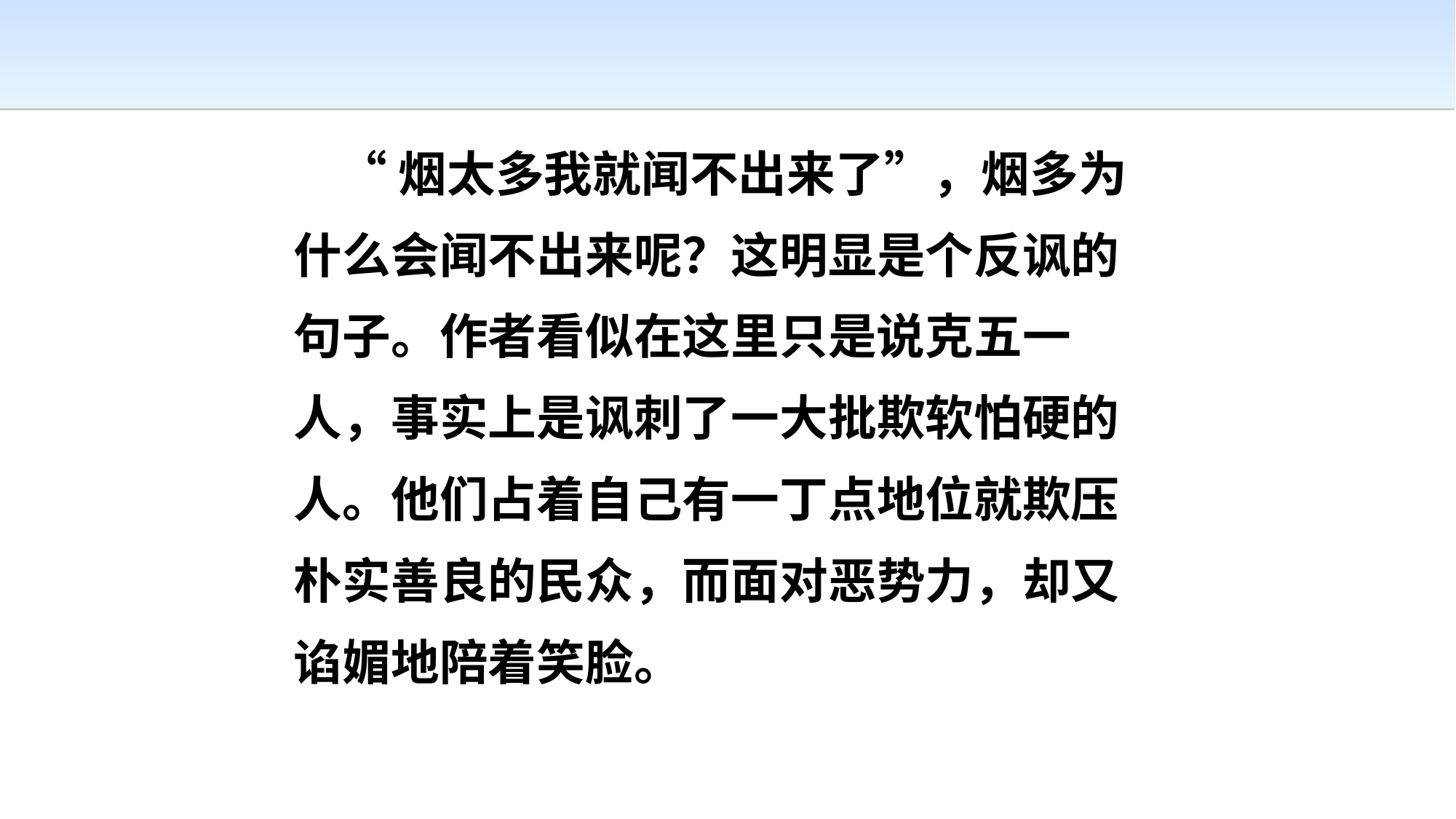

“烟太多我就闻不出来了”，烟多为什么会闻不出来呢？这明显是个反讽的句子。作者看似在这里只是说克五一人，事实上是讽刺了一大批欺软怕硬的人。他们占着自己有一丁点地位就欺压朴实善良的民众，而面对恶势力，却又谄媚地陪着笑脸。